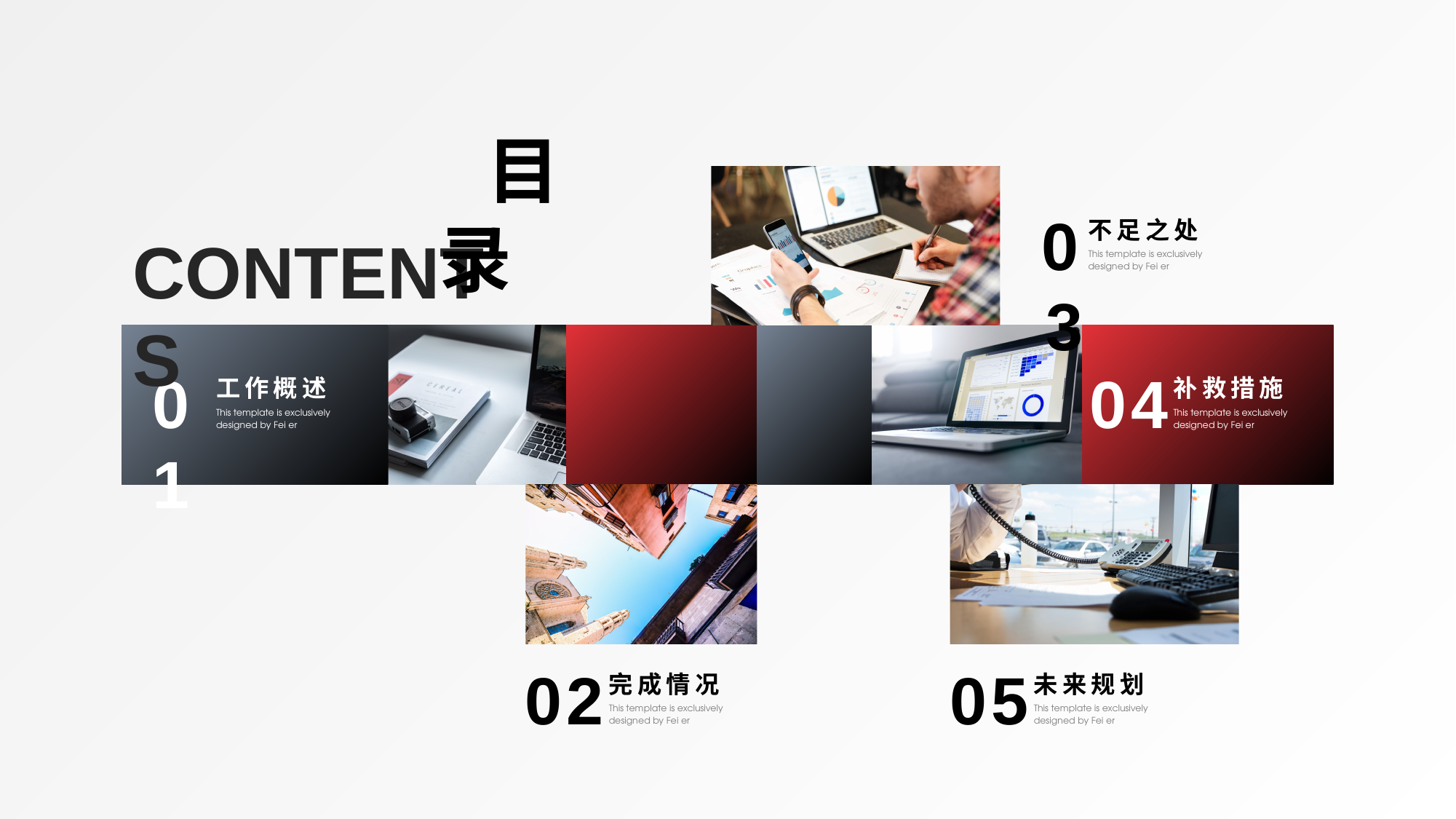

目
录

03
不足之处
This template is exclusively designed by Fei er
CONTENTS

01
工作概述
This template is exclusively designed by Fei er
04
补救措施
This template is exclusively designed by Fei er

05
未来规划
This template is exclusively designed by Fei er
02
完成情况
This template is exclusively designed by Fei er